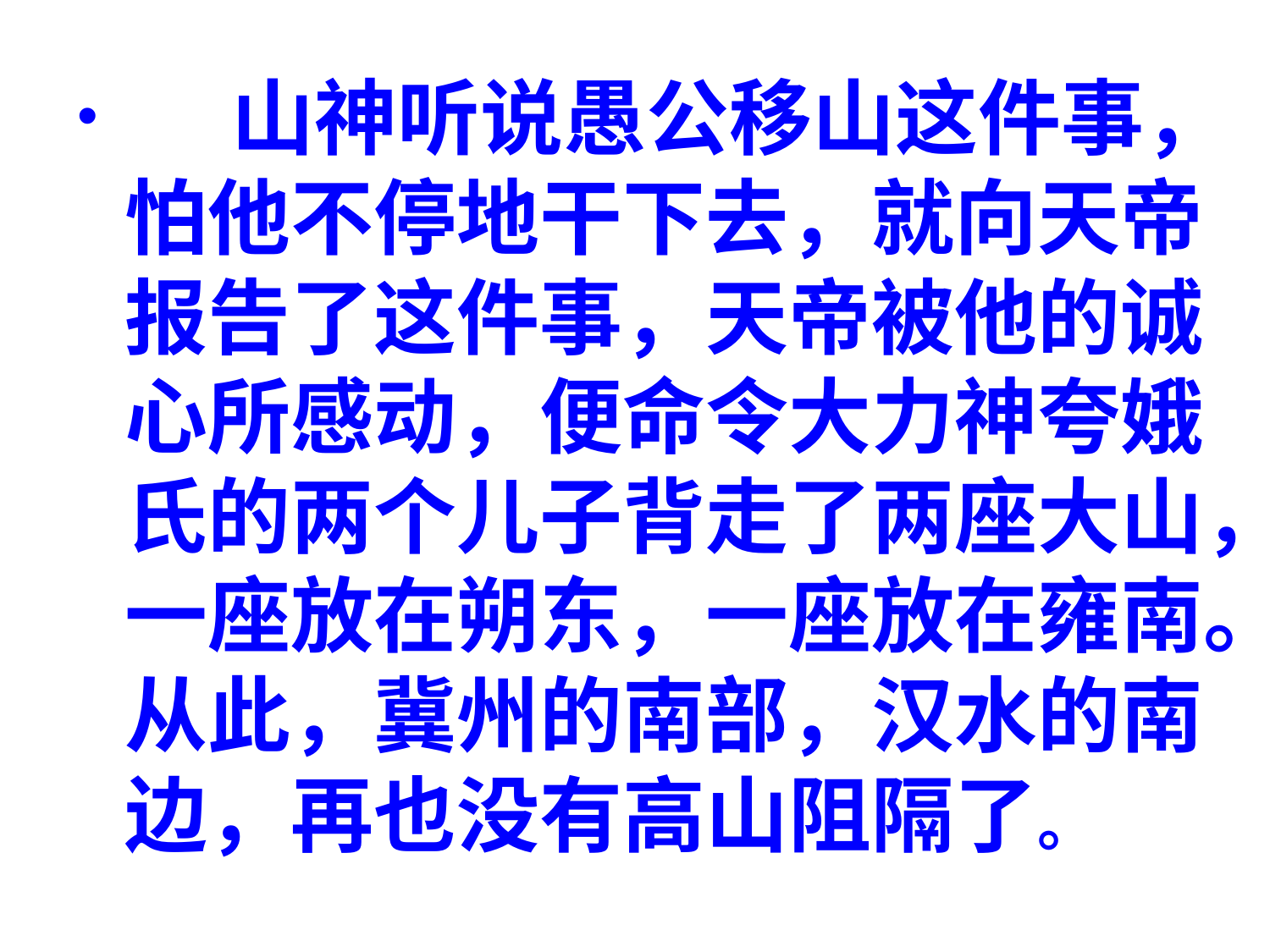

#
       山神听说愚公移山这件事，怕他不停地干下去，就向天帝报告了这件事，天帝被他的诚心所感动，便命令大力神夸娥氏的两个儿子背走了两座大山，一座放在朔东，一座放在雍南。从此，冀州的南部，汉水的南边，再也没有高山阻隔了。